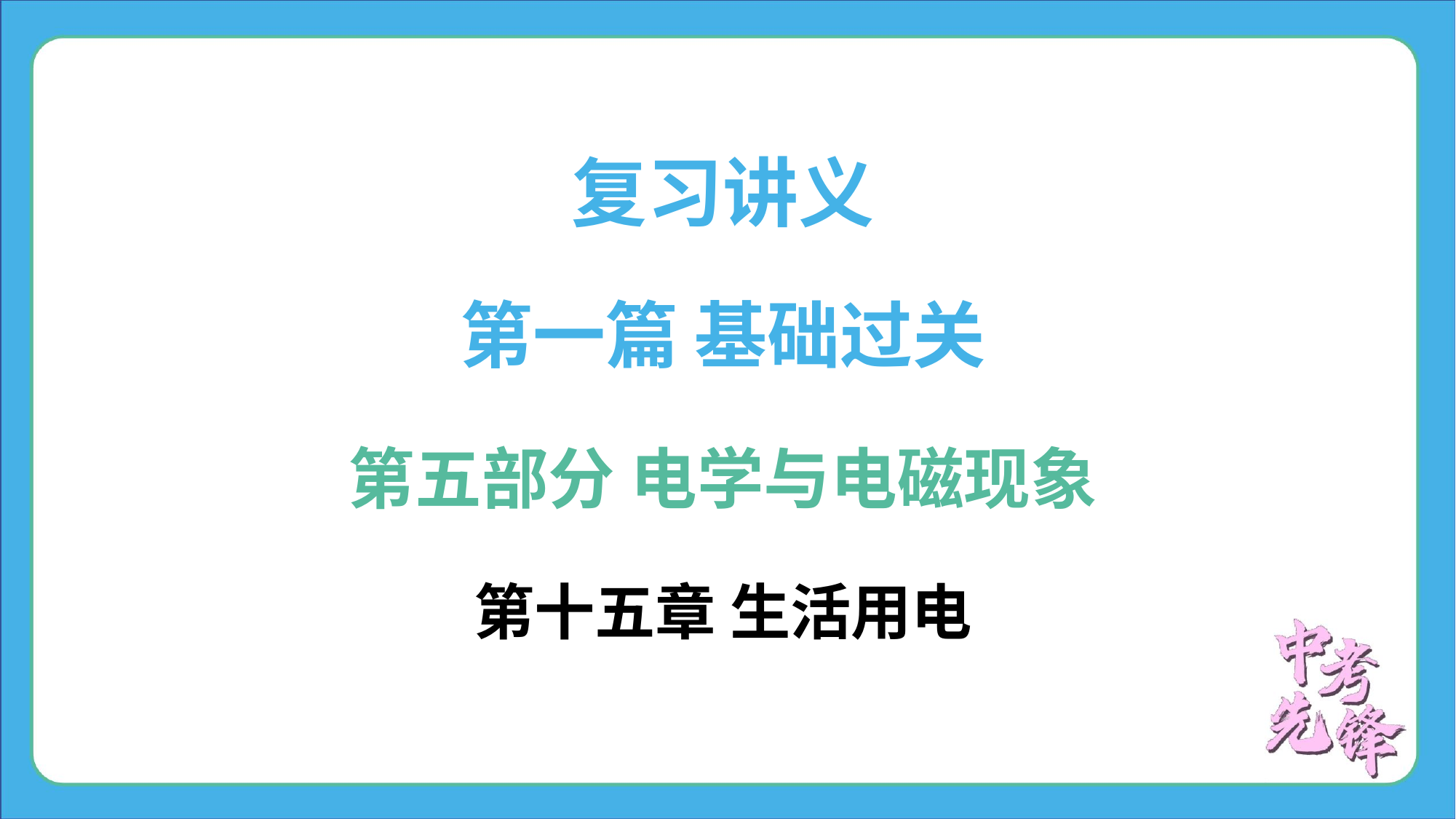

复习讲义
第一篇 基础过关
第五部分 电学与电磁现象
第十五章 生活用电